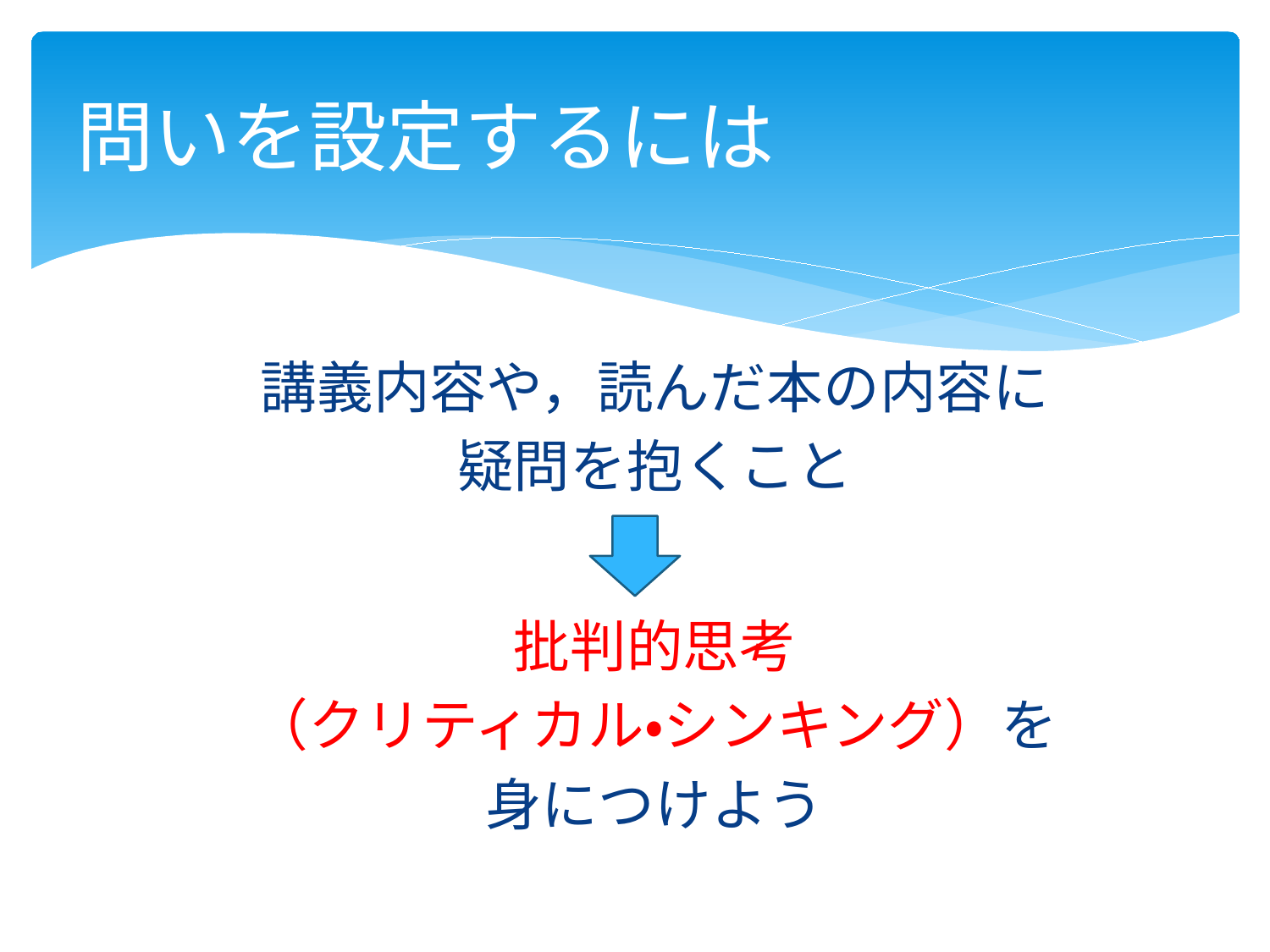

# 問いを設定するには

講義内容や，読んだ本の内容に
疑問を抱くこと

批判的思考
（クリティカル・シンキング）を
身につけよう